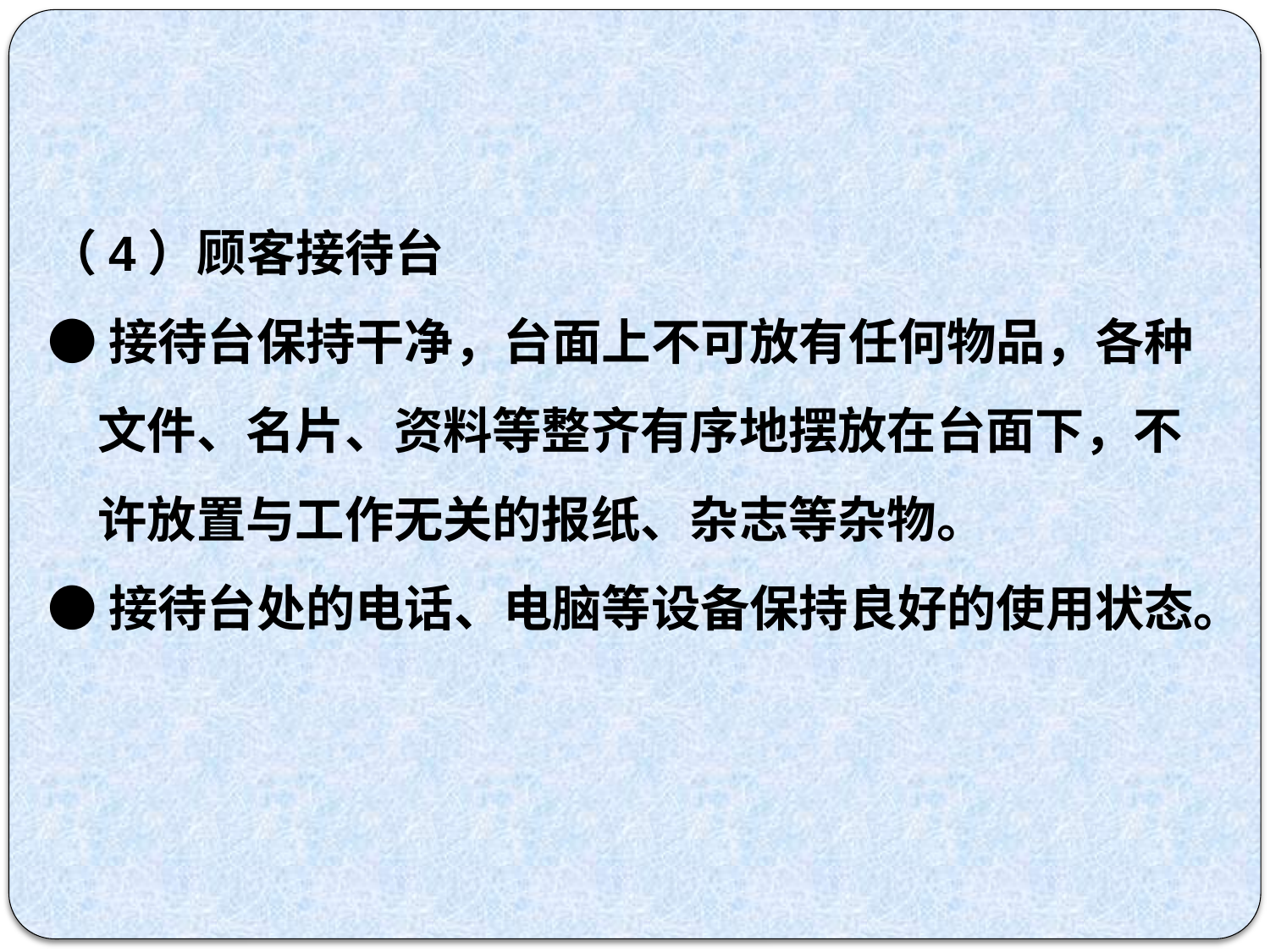

（4）顾客接待台
●接待台保持干净，台面上不可放有任何物品，各种文件、名片、资料等整齐有序地摆放在台面下，不许放置与工作无关的报纸、杂志等杂物。
●接待台处的电话、电脑等设备保持良好的使用状态。